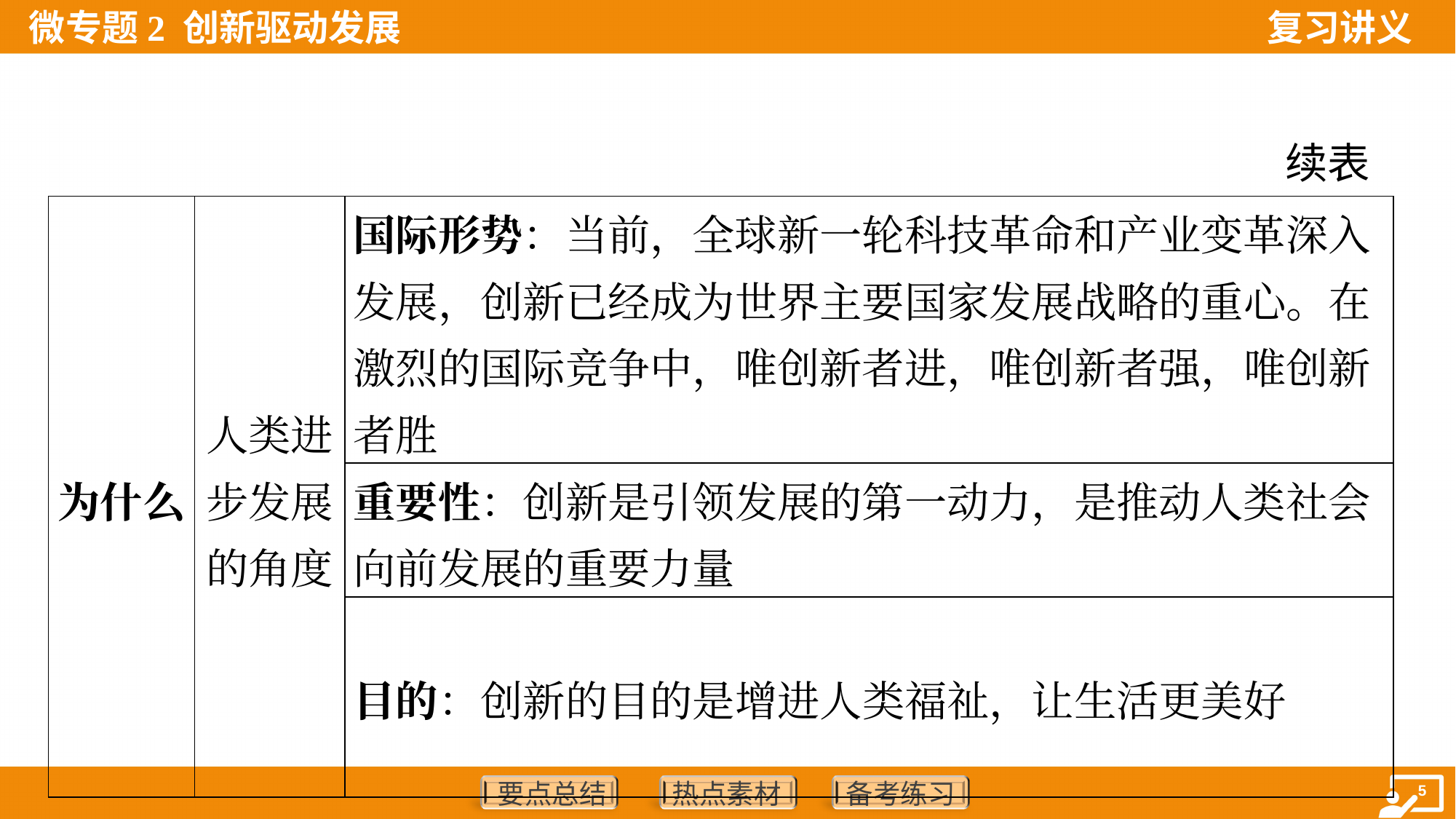

续表
| 为什么 | 人类进步发展的角度 | 国际形势：当前，全球新一轮科技革命和产业变革深入发展，创新已经成为世界主要国家发展战略的重心。在激烈的国际竞争中，唯创新者进，唯创新者强，唯创新者胜 |
| --- | --- | --- |
|  |  | 重要性：创新是引领发展的第一动力，是推动人类社会向前发展的重要力量 |
|  |  | 目的：创新的目的是增进人类福祉，让生活更美好 |